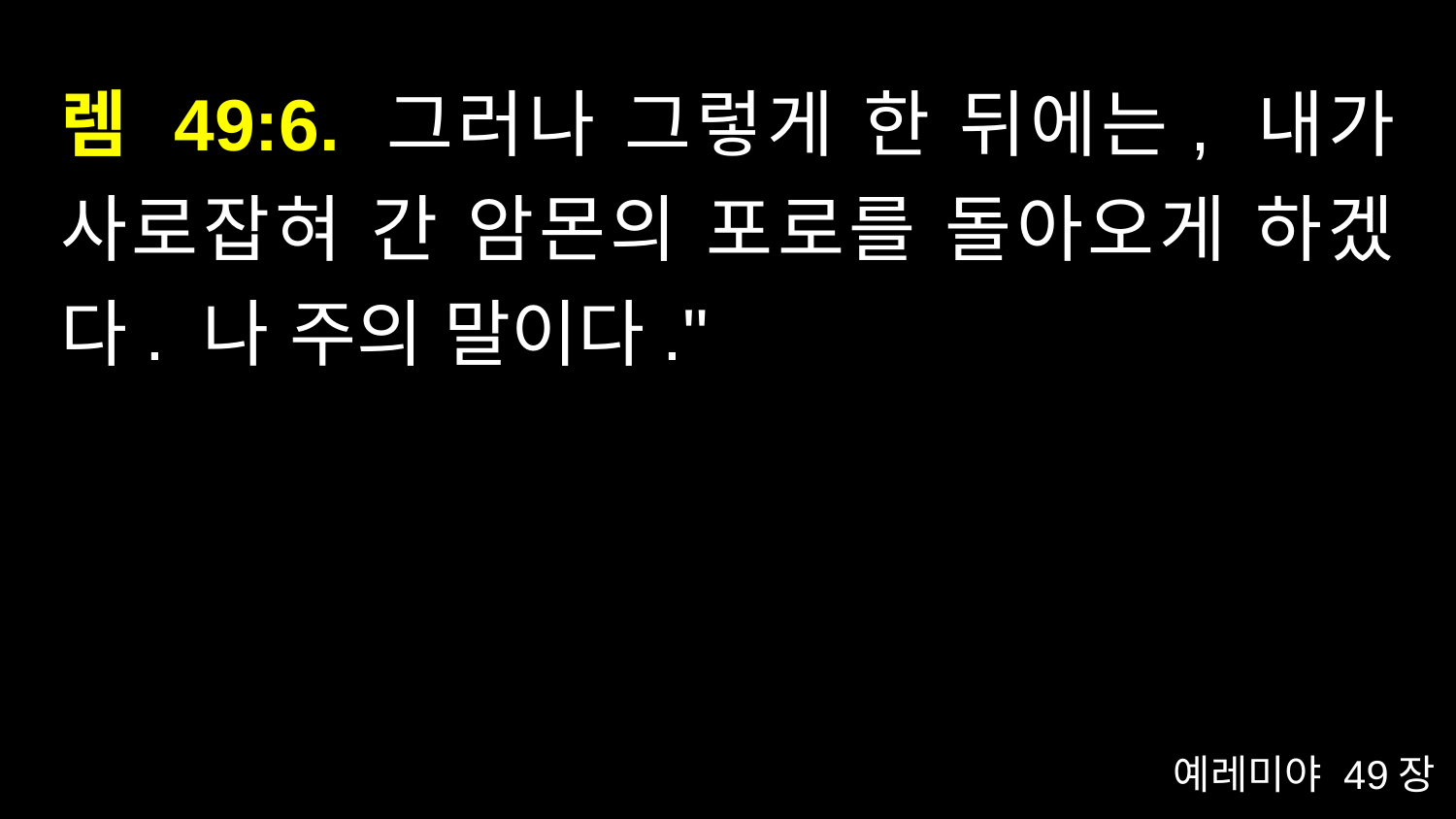

# 렘 49:6. 그러나 그렇게 한 뒤에는, 내가 사로잡혀 간 암몬의 포로를 돌아오게 하겠다. 나 주의 말이다."
예레미야 49장